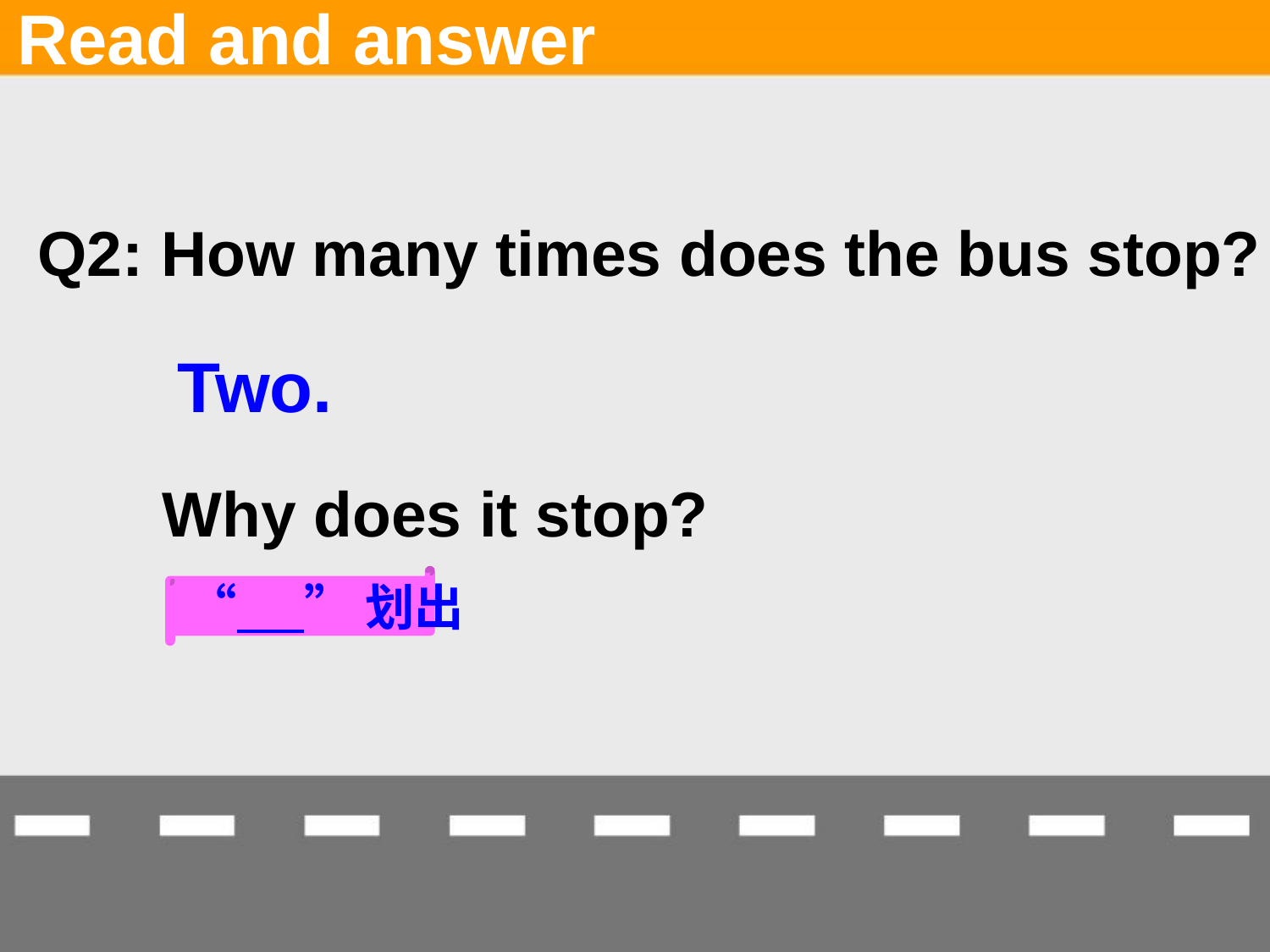

Read and answer
Q2: How many times does the bus stop?
Two.
Why does it stop?
“      ”划出